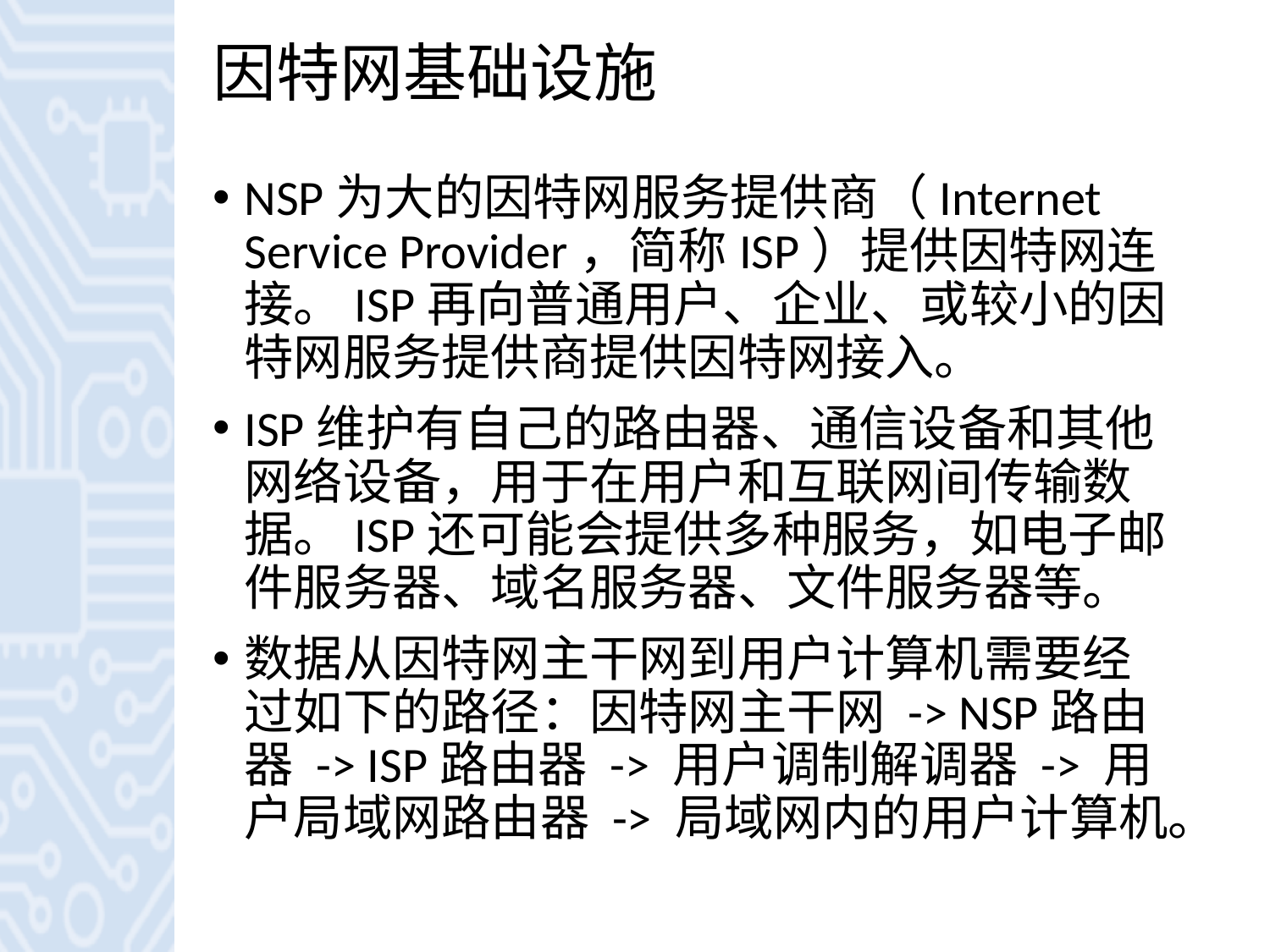

# 因特网基础设施
NSP为大的因特网服务提供商（Internet Service Provider，简称ISP）提供因特网连接。ISP再向普通用户、企业、或较小的因特网服务提供商提供因特网接入。
ISP维护有自己的路由器、通信设备和其他网络设备，用于在用户和互联网间传输数据。ISP还可能会提供多种服务，如电子邮件服务器、域名服务器、文件服务器等。
数据从因特网主干网到用户计算机需要经过如下的路径：因特网主干网 -> NSP路由器 -> ISP路由器 -> 用户调制解调器 -> 用户局域网路由器 -> 局域网内的用户计算机。